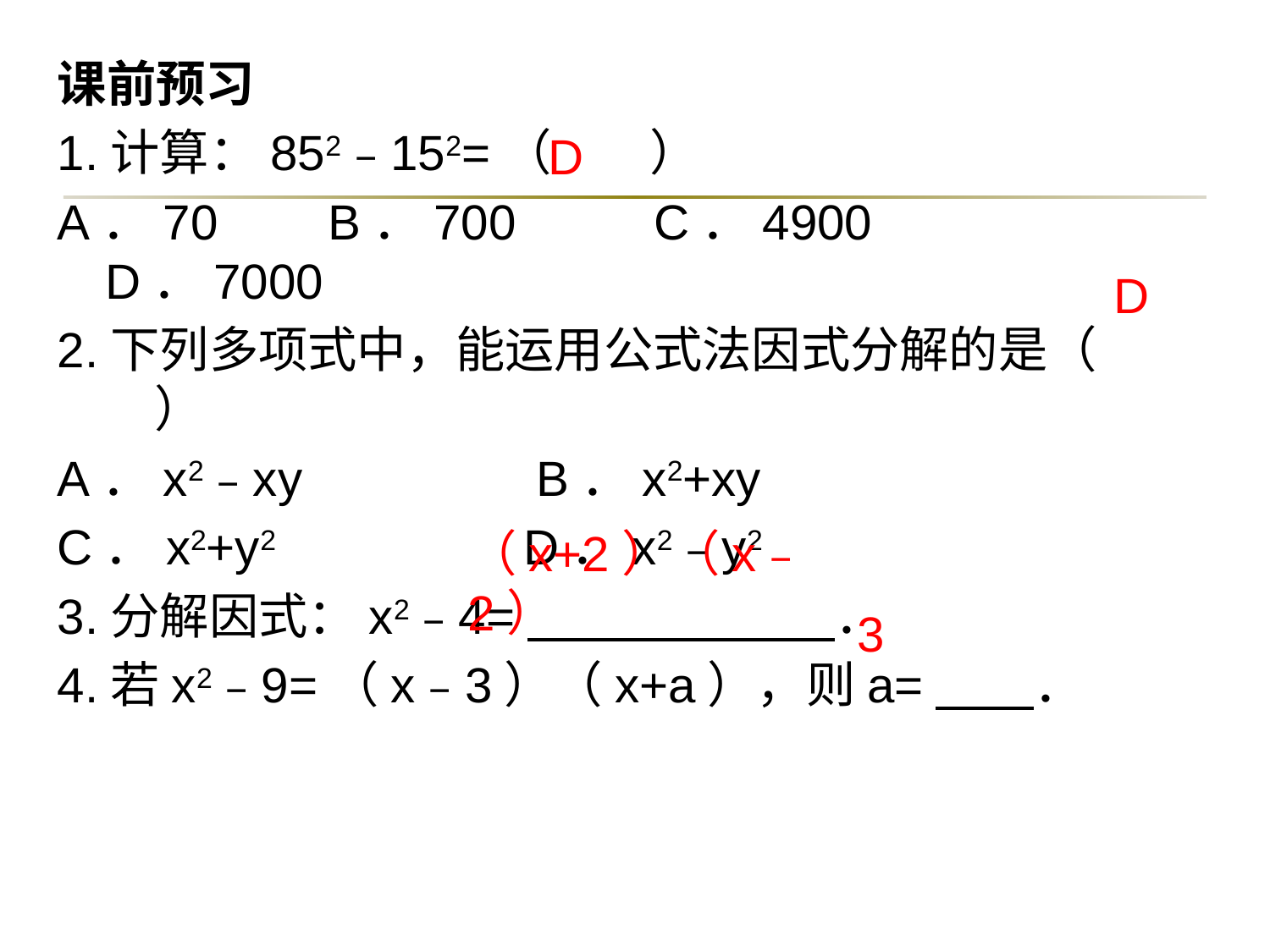

课前预习
1.计算：852﹣152=（　　）
A．70        B．700          C．4900         D．7000
2.下列多项式中，能运用公式法因式分解的是（　　）
A．x2﹣xy                 B．x2+xy
C．x2+y2                  D．x2﹣y2
3.分解因式：x2﹣4=　　                   ．
4.若x2﹣9=（x﹣3）（x+a），则a=　　．

D

D
（x+2）（x﹣2）
3